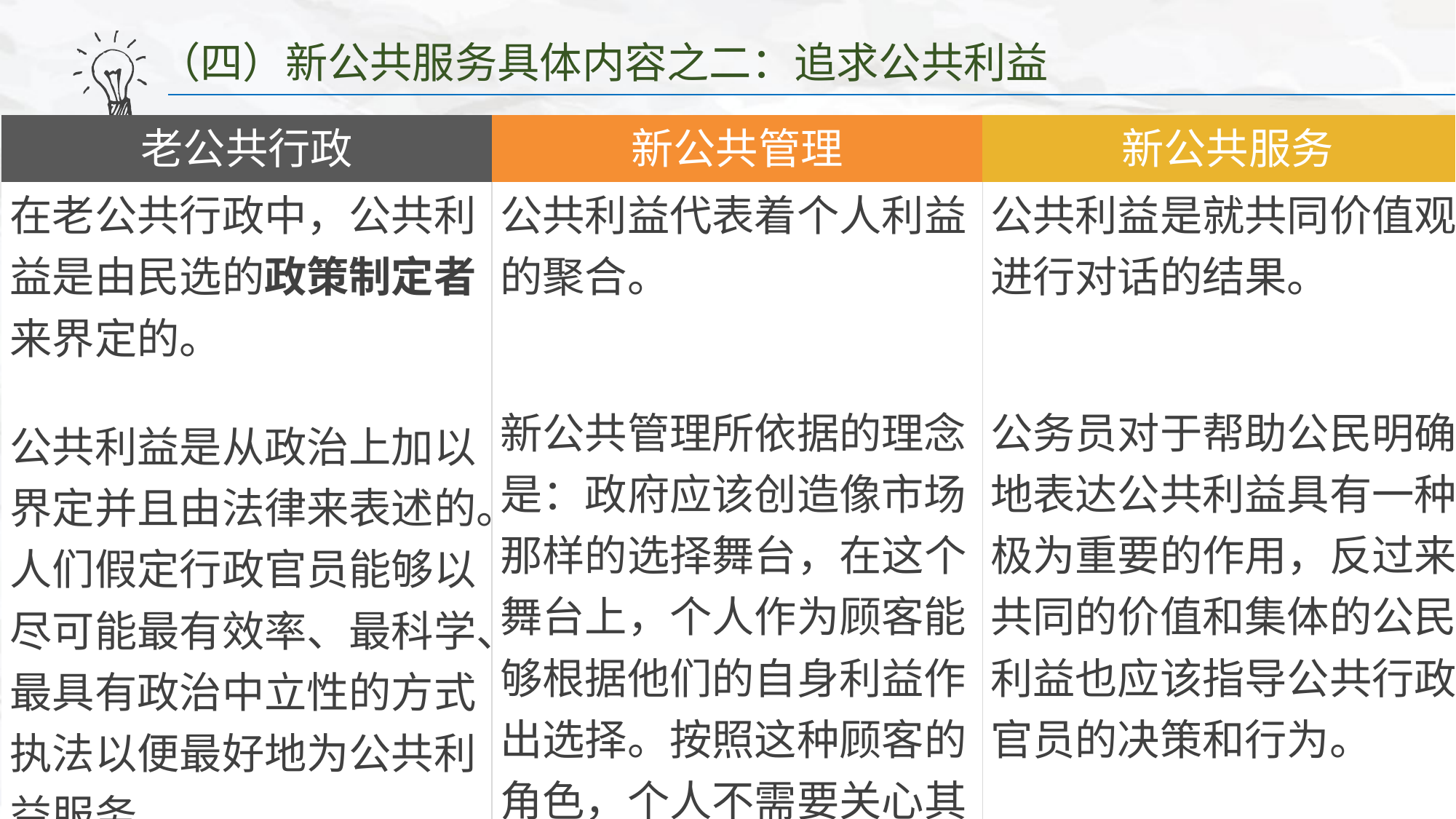

（四）新公共服务具体内容之二：追求公共利益

1、什么是公共利益
（1）规范模式
（2）公共利益的废止论观点
（3）政治过程理论
（4）共同价值
| 老公共行政 | 新公共管理 | 新公共服务 |
| --- | --- | --- |
| 在老公共行政中，公共利益是由民选的政策制定者来界定的。 公共利益是从政治上加以界定并且由法律来表述的。人们假定行政官员能够以尽可能最有效率、最科学、最具有政治中立性的方式执法以便最好地为公共利益服务。 | 公共利益代表着个人利益的聚合。 新公共管理所依据的理念是：政府应该创造像市场那样的选择舞台，在这个舞台上，个人作为顾客能够根据他们的自身利益作出选择。按照这种顾客的角色，个人不需要关心其顾客同伴的利益。 | 公共利益是就共同价值观进行对话的结果。 公务员对于帮助公民明确地表达公共利益具有一种极为重要的作用，反过来，共同的价值和集体的公民利益也应该指导公共行政官员的决策和行为。 |